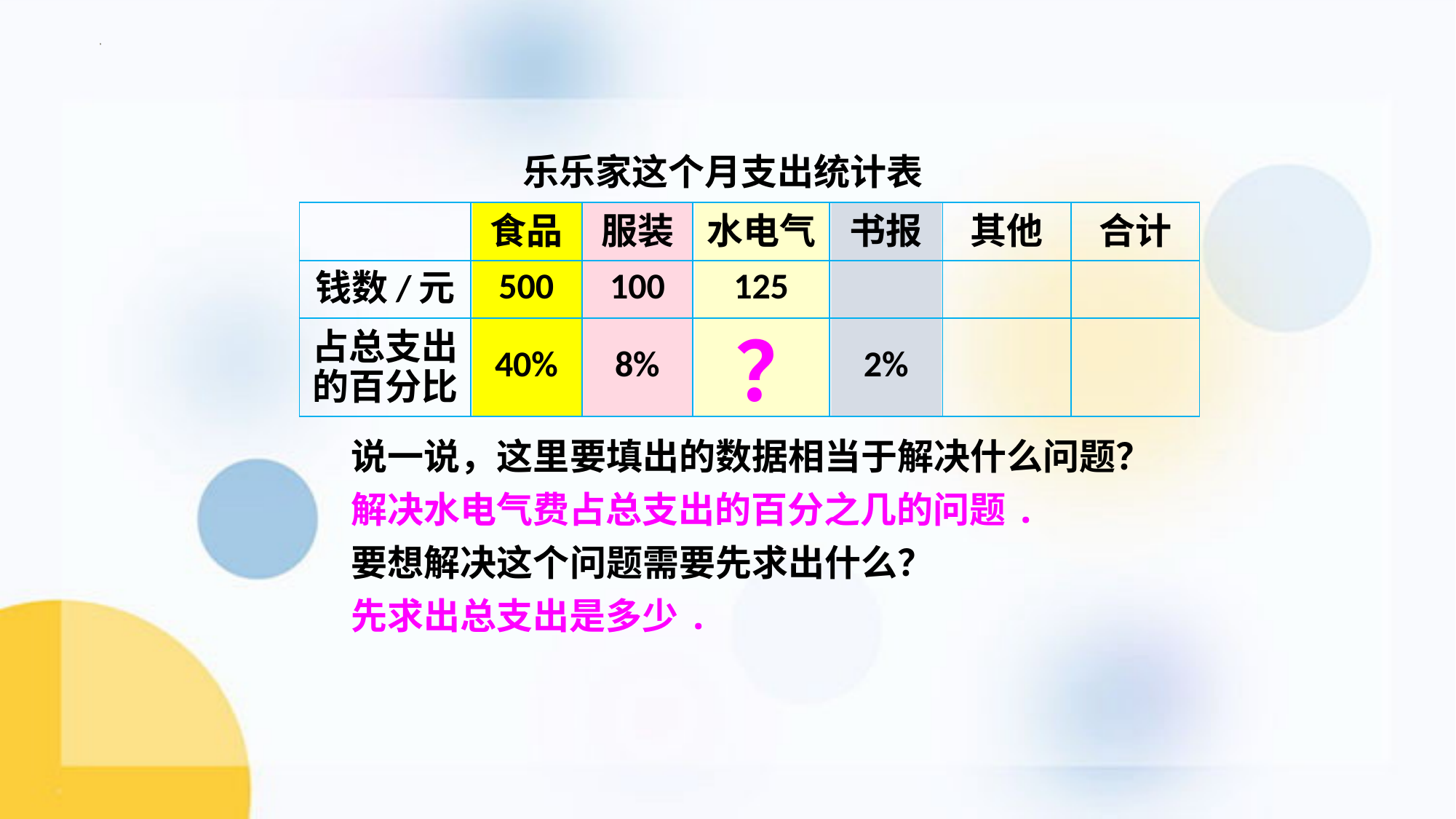

乐乐家这个月支出统计表
|  | 食品 | 服装 | 水电气 | 书报 | 其他 | 合计 |
| --- | --- | --- | --- | --- | --- | --- |
| 钱数/元 | 500 | 100 | 125 |  |  |  |
| 占总支出的百分比 | 40% | 8% |  | 2% |  |  |

？
说一说，这里要填出的数据相当于解决什么问题？
解决水电气费占总支出的百分之几的问题.
要想解决这个问题需要先求出什么？
先求出总支出是多少.